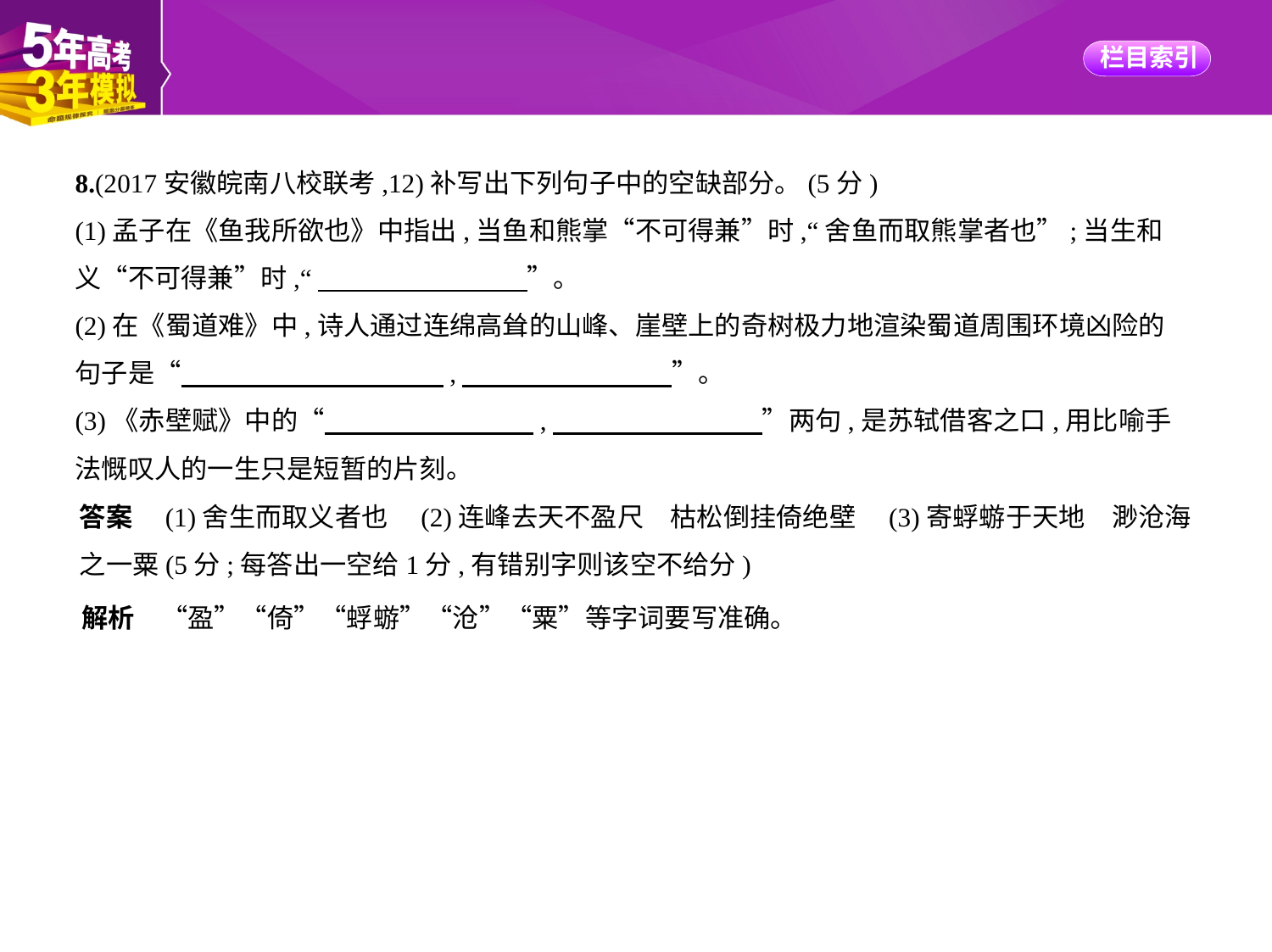

8.(2017安徽皖南八校联考,12)补写出下列句子中的空缺部分。(5分)
(1)孟子在《鱼我所欲也》中指出,当鱼和熊掌“不可得兼”时,“舍鱼而取熊掌者也”;当生和
义“不可得兼”时,“　　　　　　　    ”。
(2)在《蜀道难》中,诗人通过连绵高耸的山峰、崖壁上的奇树极力地渲染蜀道周围环境凶险的
句子是“　　　　　　　　　    ,　　　　　　　    ”。
(3)《赤壁赋》中的“　　　　　　　    ,　　　　　　　    ”两句,是苏轼借客之口,用比喻手
法慨叹人的一生只是短暂的片刻。
答案　(1)舍生而取义者也　(2)连峰去天不盈尺　枯松倒挂倚绝壁　(3)寄蜉蝣于天地　渺沧海
之一粟(5分;每答出一空给1分,有错别字则该空不给分)
解析　“盈”“倚”“蜉蝣”“沧”“粟”等字词要写准确。